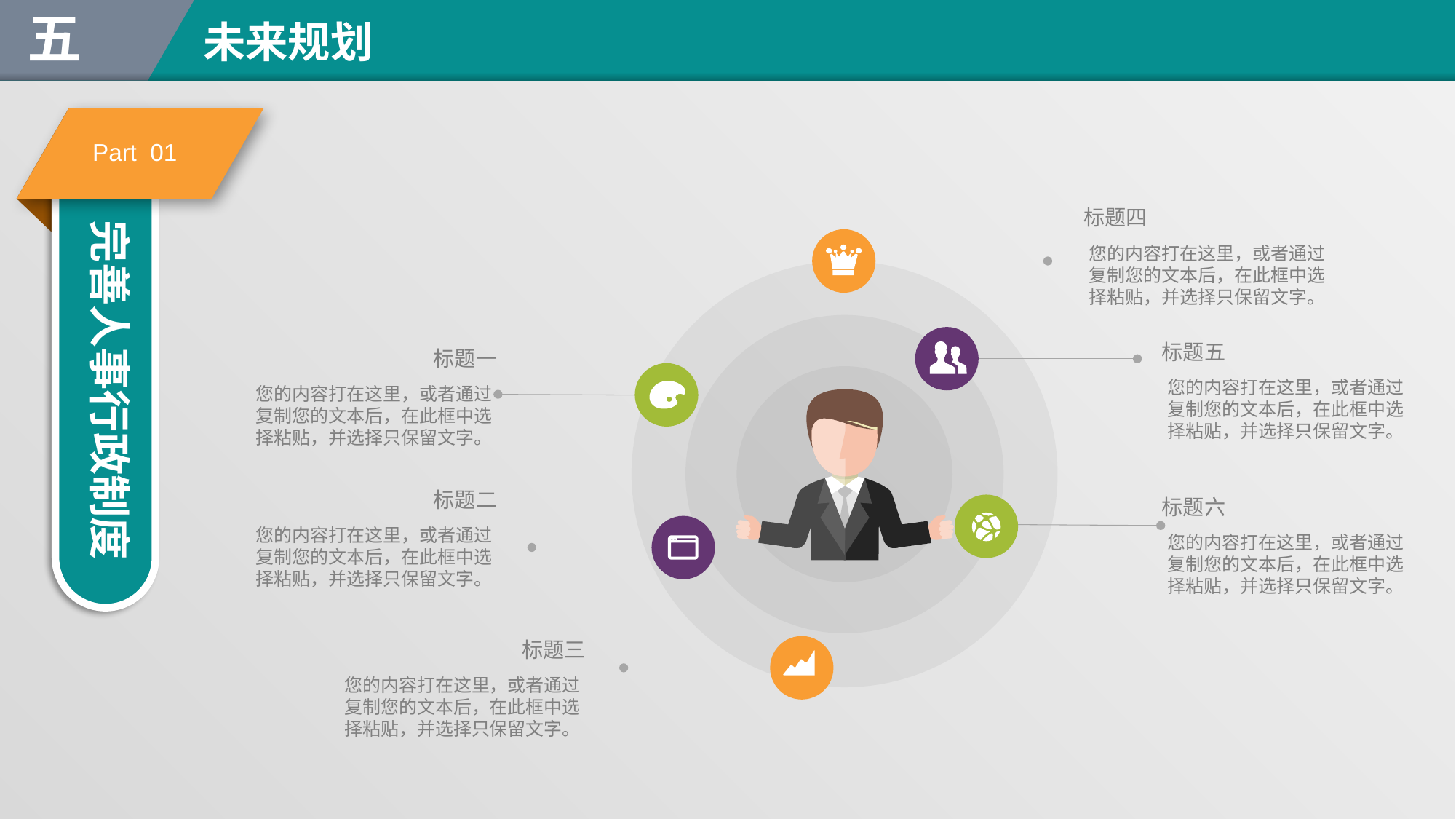

五
# 未来规划

Part  01

完善人事行政制度
标题四
您的内容打在这里，或者通过复制您的文本后，在此框中选择粘贴，并选择只保留文字。

标题五
您的内容打在这里，或者通过复制您的文本后，在此框中选择粘贴，并选择只保留文字。
标题一
您的内容打在这里，或者通过复制您的文本后，在此框中选择粘贴，并选择只保留文字。

标题二
您的内容打在这里，或者通过复制您的文本后，在此框中选择粘贴，并选择只保留文字。
标题六
您的内容打在这里，或者通过复制您的文本后，在此框中选择粘贴，并选择只保留文字。

标题三
您的内容打在这里，或者通过复制您的文本后，在此框中选择粘贴，并选择只保留文字。